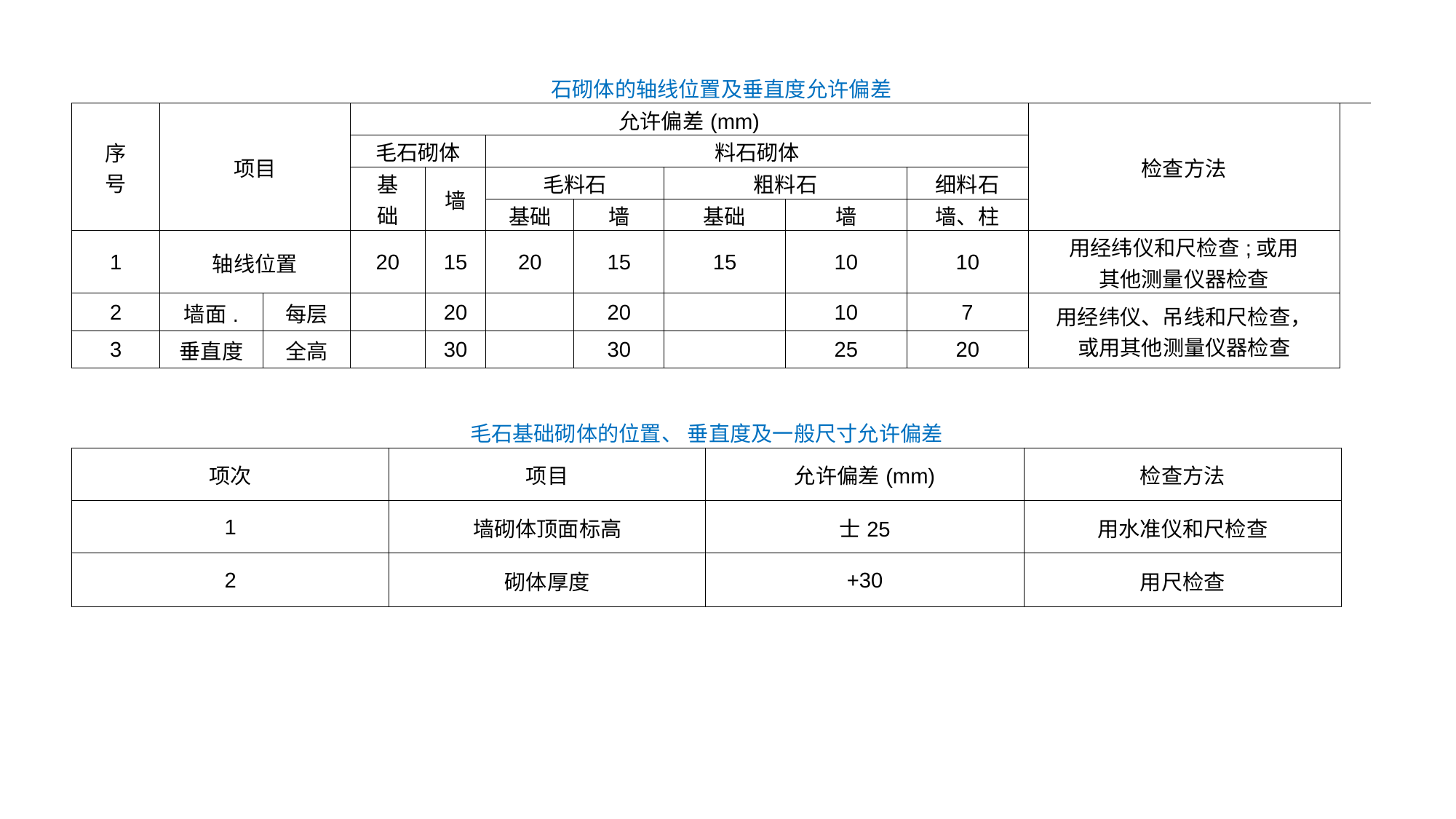

| 石砌体的轴线位置及垂直度允许偏差 |  |  |  |  |  |  |  |  |  |  |  |
| --- | --- | --- | --- | --- | --- | --- | --- | --- | --- | --- | --- |
| 序 号 | 项目 |  | 允许偏差(mm) |  |  |  |  |  |  | 检查方法 |  |
|  |  |  | 毛石砌体 |  | 料石砌体 |  |  |  |  |  |  |
|  |  |  | 基 础 | 墙 | 毛料石 |  | 粗料石 |  | 细料石 |  |  |
|  |  |  |  |  | 基础 | 墙 | 基础 | 墙 | 墙、柱 |  |  |
| 1 | 轴线位置 |  | 20 | 15 | 20 | 15 | 15 | 10 | 10 | 用经纬仪和尺检查;或用 其他测量仪器检查 |  |
| 2 | 墙面. | 每层 |  | 20 |  | 20 |  | 10 | 7 | 用经纬仪、吊线和尺检查， 或用其他测量仪器检查 |  |
| 3 | 垂直度 | 全高 |  | 30 |  | 30 |  | 25 | 20 |  |  |
| 毛石基础砌体的位置、 垂直度及一般尺寸允许偏差 |  |  |  |
| --- | --- | --- | --- |
| 项次 | 项目 | 允许偏差(mm) | 检查方法 |
| 1 | 墙砌体顶面标高 | 士25 | 用水准仪和尺检查 |
| 2 | 砌体厚度 | +30 | 用尺检查 |